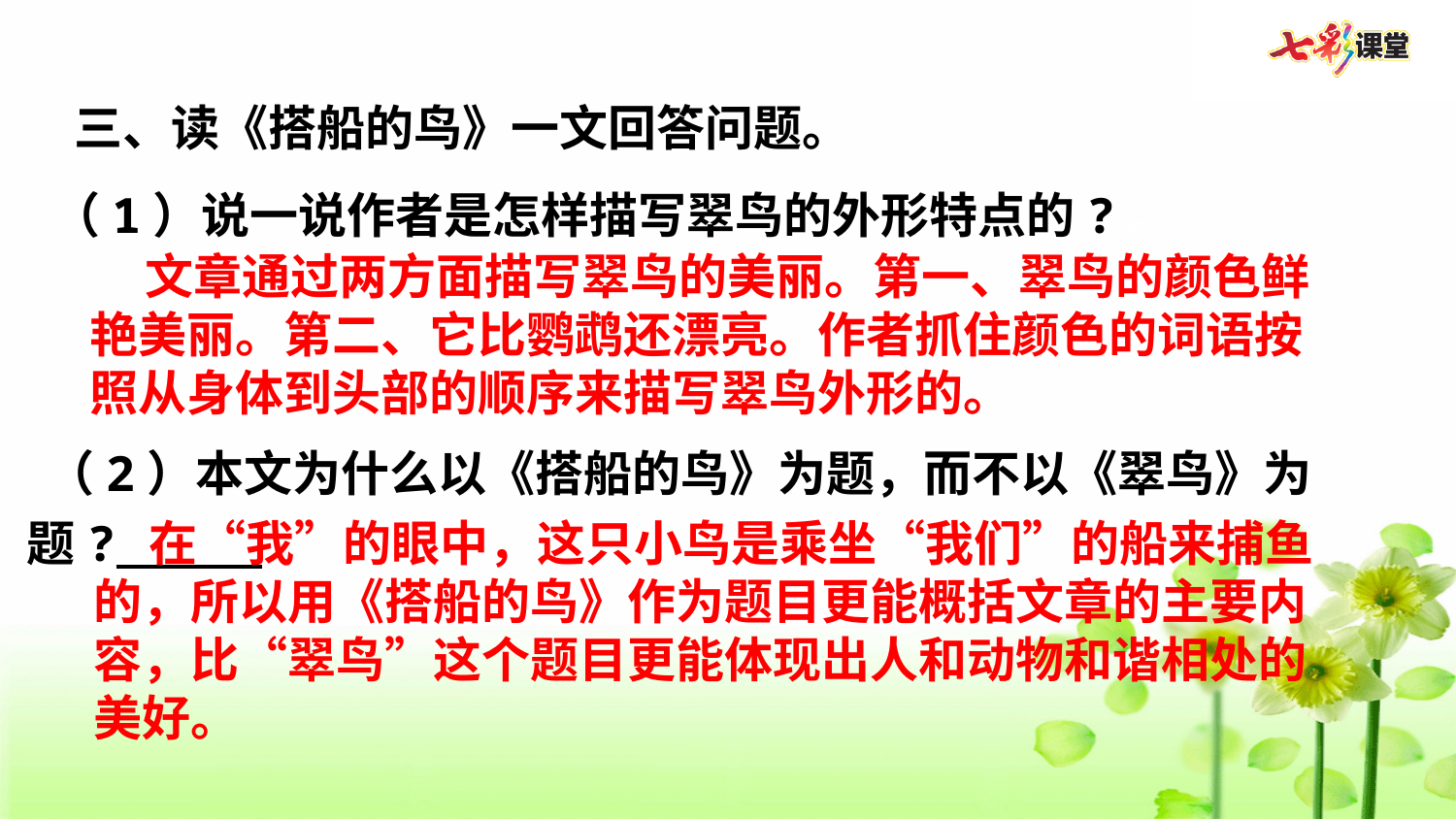

三、读《搭船的鸟》一文回答问题。
（1）说一说作者是怎样描写翠鸟的外形特点的?。
    文章通过两方面描写翠鸟的美丽。第一、翠鸟的颜色鲜艳美丽。第二、它比鹦鹉还漂亮。作者抓住颜色的词语按照从身体到头部的顺序来描写翠鸟外形的。
 （2）本文为什么以《搭船的鸟》为题，而不以《翠鸟》为题?
    在“我”的眼中，这只小鸟是乘坐“我们”的船来捕鱼的，所以用《搭船的鸟》作为题目更能概括文章的主要内容，比“翠鸟”这个题目更能体现出人和动物和谐相处的美好。